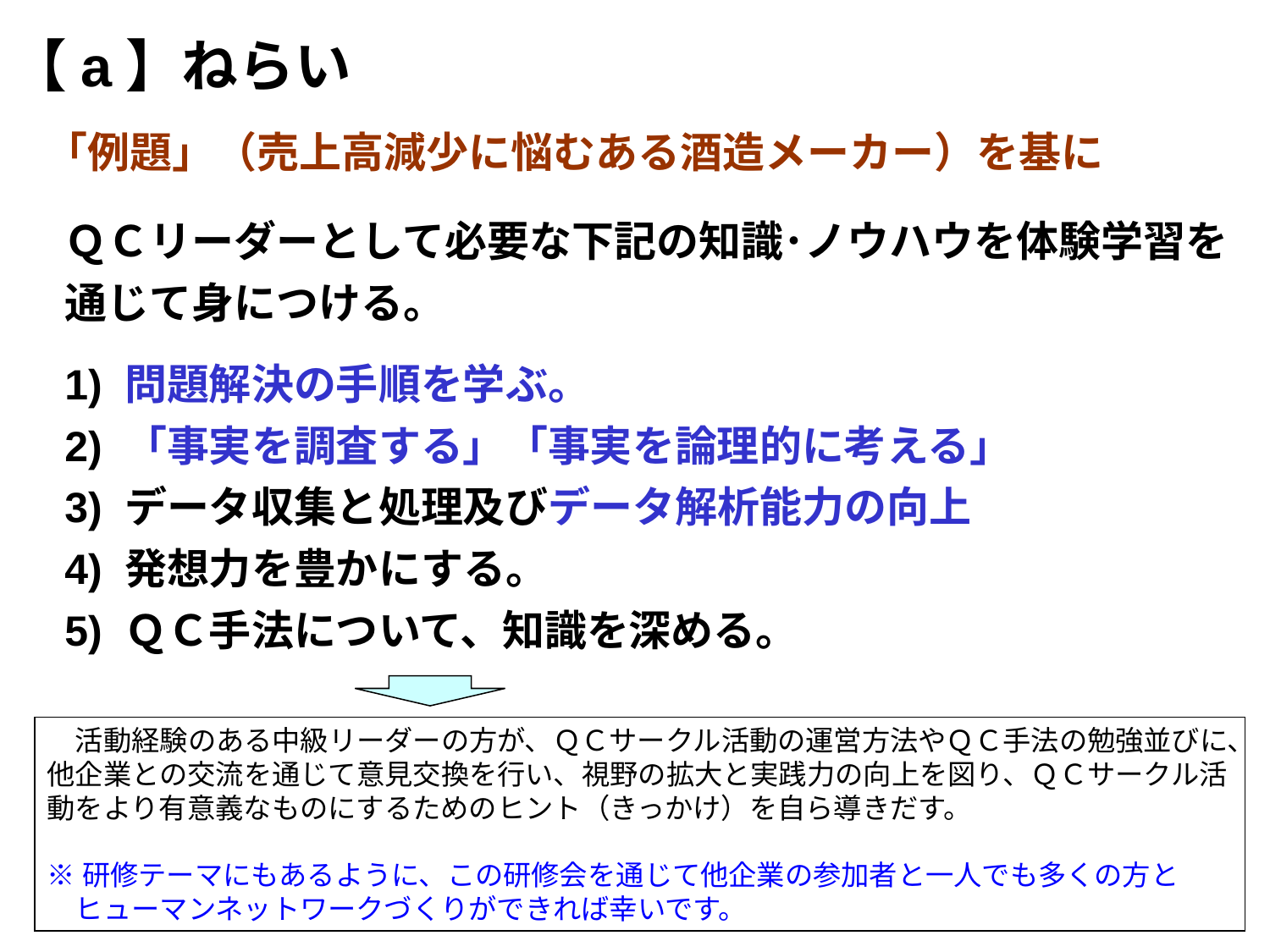

【a】ねらい
「例題」（売上高減少に悩むある酒造メーカー）を基に
ＱＣリーダーとして必要な下記の知識･ノウハウを体験学習を通じて身につける。
1) 問題解決の手順を学ぶ。
2) 「事実を調査する」「事実を論理的に考える｣
3) データ収集と処理及びデータ解析能力の向上
4) 発想力を豊かにする。
5) ＱＣ手法について、知識を深める。

　活動経験のある中級リーダーの方が、ＱＣサークル活動の運営方法やＱＣ手法の勉強並びに、他企業との交流を通じて意見交換を行い、視野の拡大と実践力の向上を図り、ＱＣサークル活動をより有意義なものにするためのヒント（きっかけ）を自ら導きだす。

※研修テーマにもあるように、この研修会を通じて他企業の参加者と一人でも多くの方と
　ヒューマンネットワークづくりができれば幸いです。